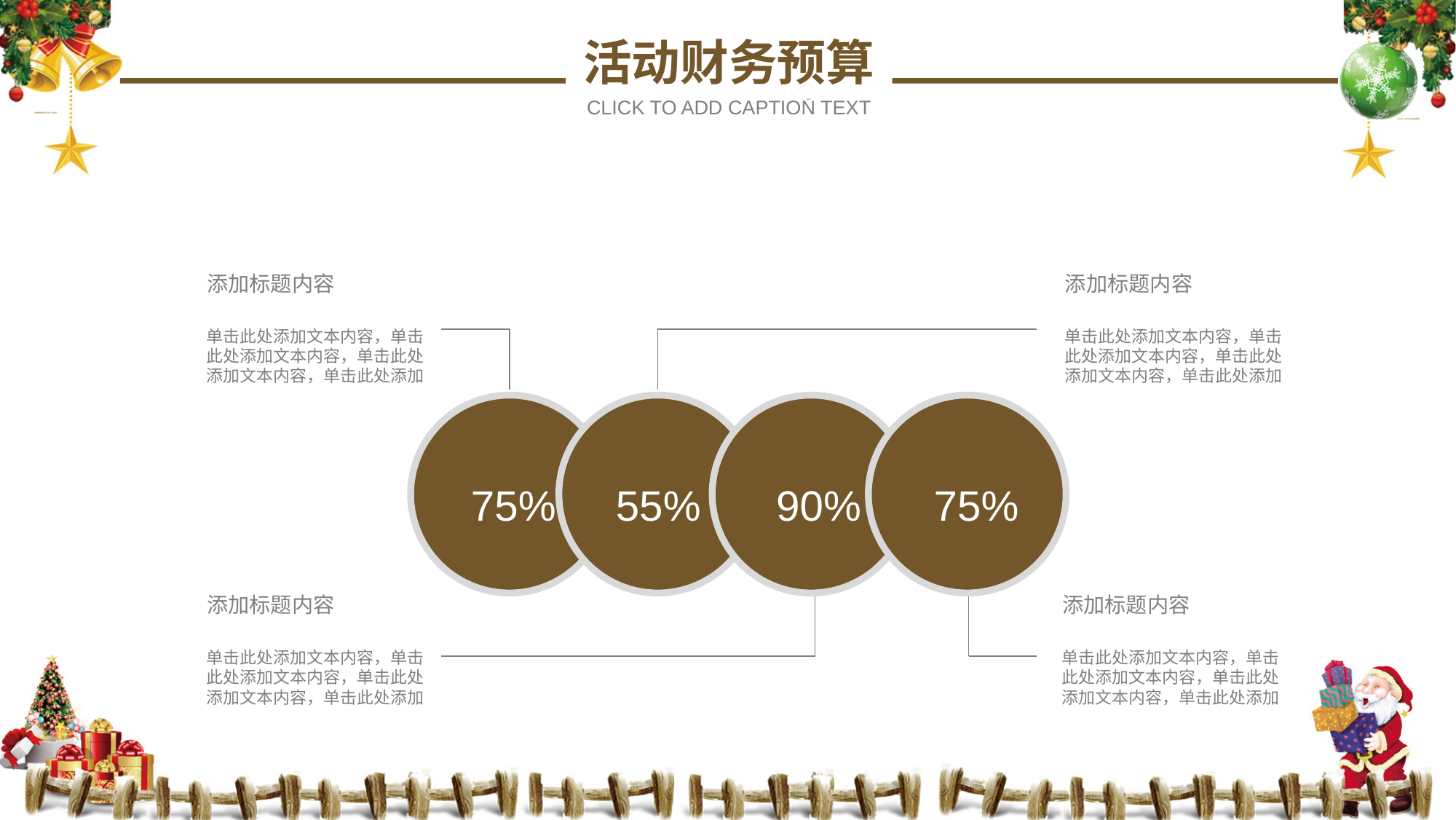

活动财务预算

CLICK TO ADD CAPTION TEXT
添加标题内容
添加标题内容
单击此处添加文本内容，单击
此处添加文本内容，单击此处
添加文本内容，单击此处添加
单击此处添加文本内容，单击
此处添加文本内容，单击此处
添加文本内容，单击此处添加

75%

55%

90%

75%
添加标题内容
添加标题内容
单击此处添加文本内容，单击
此处添加文本内容，单击此处
添加文本内容，单击此处添加
单击此处添加文本内容，单击
此处添加文本内容，单击此处
添加文本内容，单击此处添加